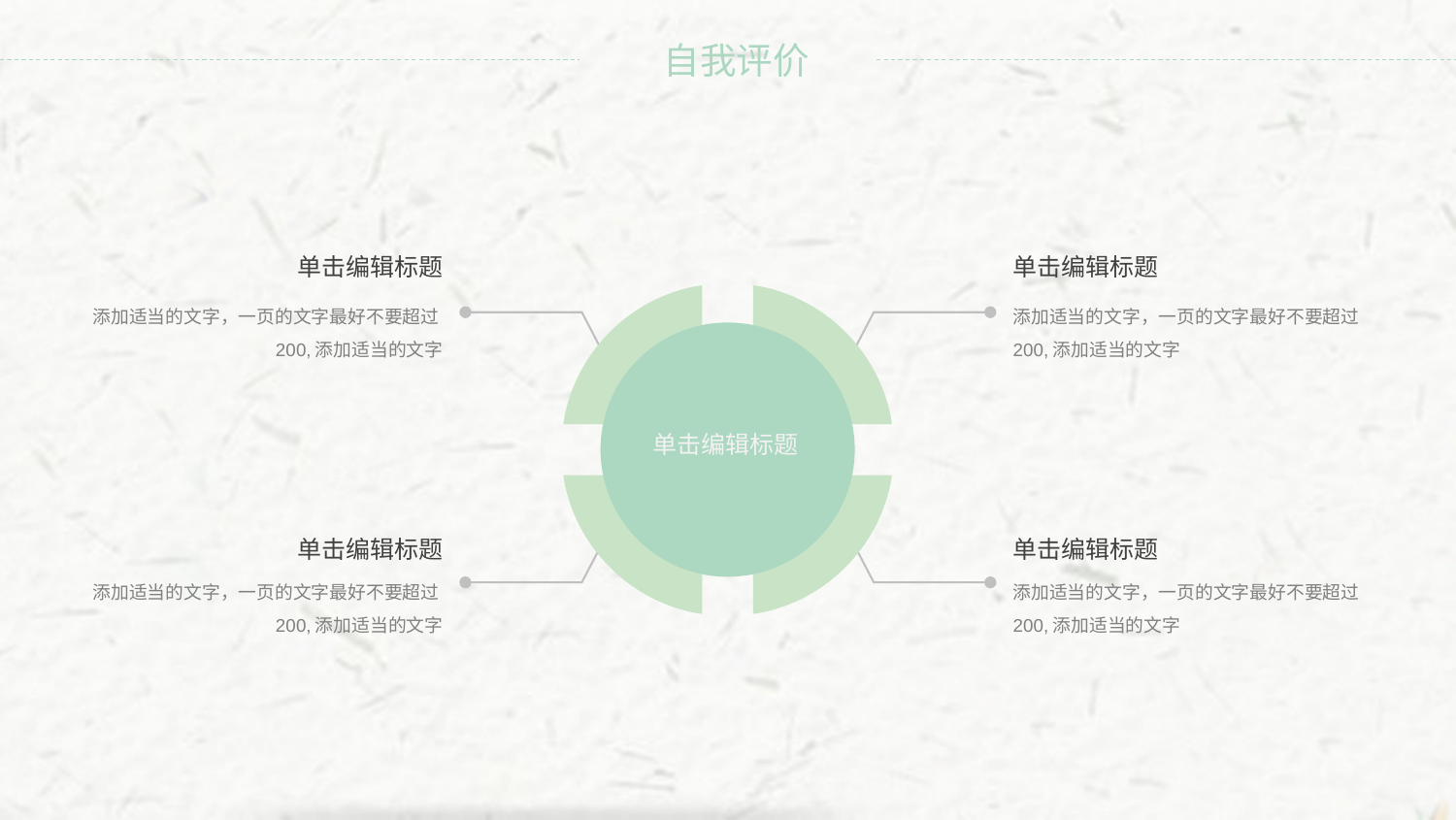

单击编辑标题
单击编辑标题

添加适当的文字，一页的文字最好不要超过200,添加适当的文字
添加适当的文字，一页的文字最好不要超过200,添加适当的文字

单击编辑标题

单击编辑标题
单击编辑标题

添加适当的文字，一页的文字最好不要超过200,添加适当的文字
添加适当的文字，一页的文字最好不要超过200,添加适当的文字